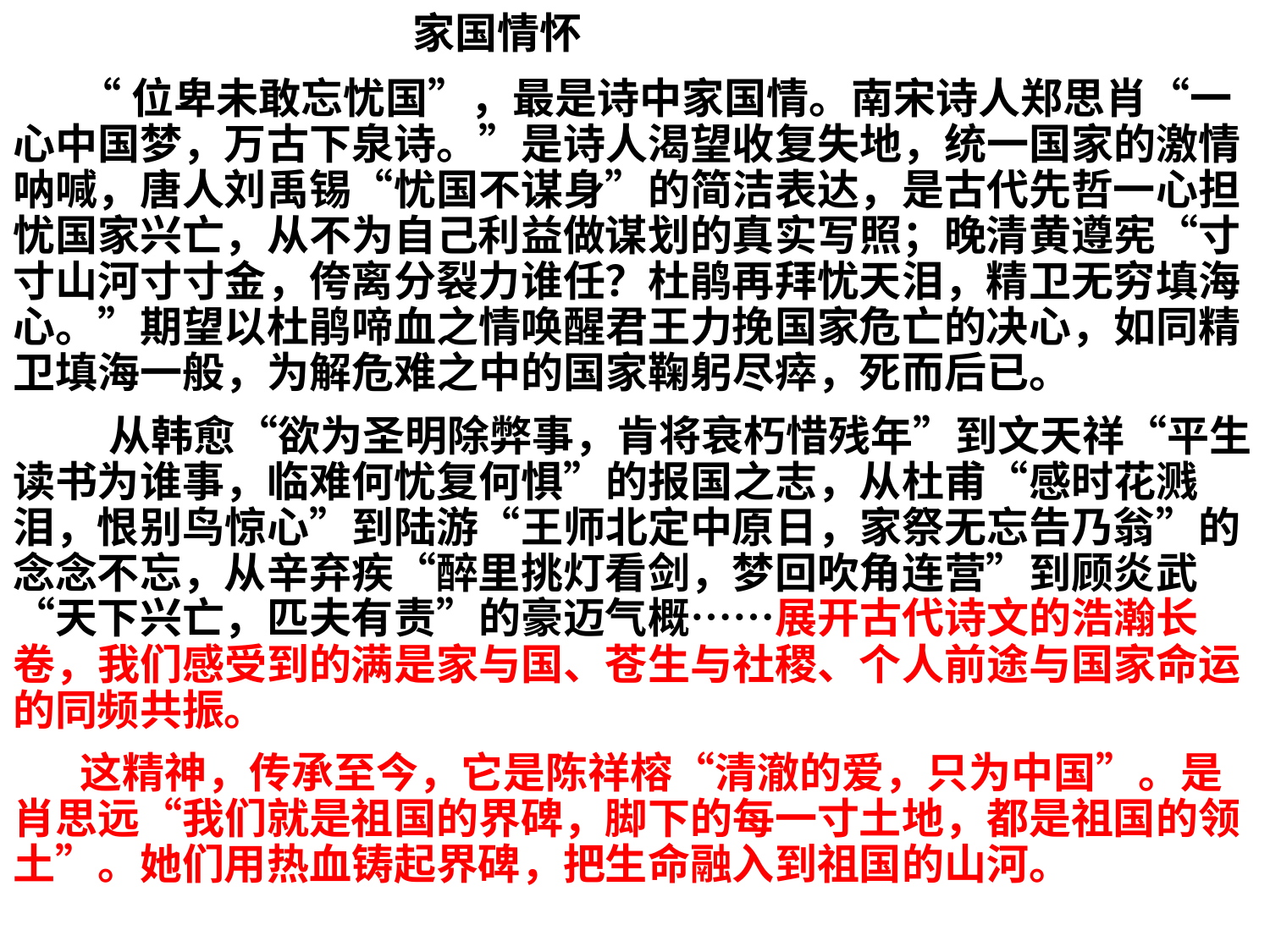

家国情怀
       “位卑未敢忘忧国”，最是诗中家国情。南宋诗人郑思肖“一心中国梦，万古下泉诗。”是诗人渴望收复失地，统一国家的激情呐喊，唐人刘禹锡“忧国不谋身”的简洁表达，是古代先哲一心担忧国家兴亡，从不为自己利益做谋划的真实写照；晚清黄遵宪“寸寸山河寸寸金，侉离分裂力谁任？杜鹃再拜忧天泪，精卫无穷填海心。”期望以杜鹃啼血之情唤醒君王力挽国家危亡的决心，如同精卫填海一般，为解危难之中的国家鞠躬尽瘁，死而后已。
         从韩愈“欲为圣明除弊事，肯将衰朽惜残年”到文天祥“平生读书为谁事，临难何忧复何惧”的报国之志，从杜甫“感时花溅泪，恨别鸟惊心”到陆游“王师北定中原日，家祭无忘告乃翁”的念念不忘，从辛弃疾“醉里挑灯看剑，梦回吹角连营”到顾炎武“天下兴亡，匹夫有责”的豪迈气概……展开古代诗文的浩瀚长卷，我们感受到的满是家与国、苍生与社稷、个人前途与国家命运的同频共振。
      这精神，传承至今，它是陈祥榕“清澈的爱，只为中国”。是肖思远“我们就是祖国的界碑，脚下的每一寸土地，都是祖国的领土”。她们用热血铸起界碑，把生命融入到祖国的山河。